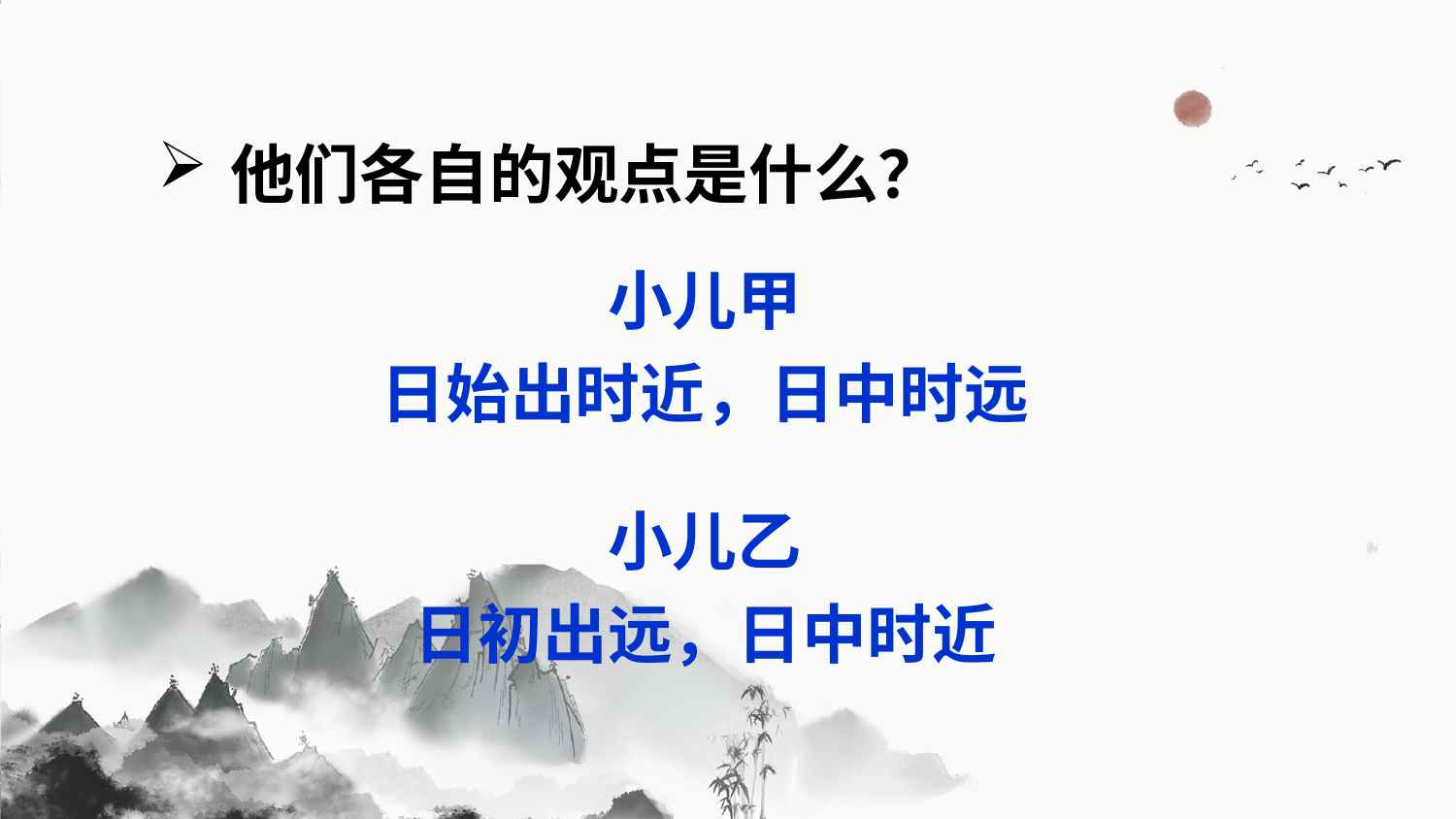

他们各自的观点是什么？
小儿甲
日始出时近，日中时远
小儿乙
日初出远，日中时近